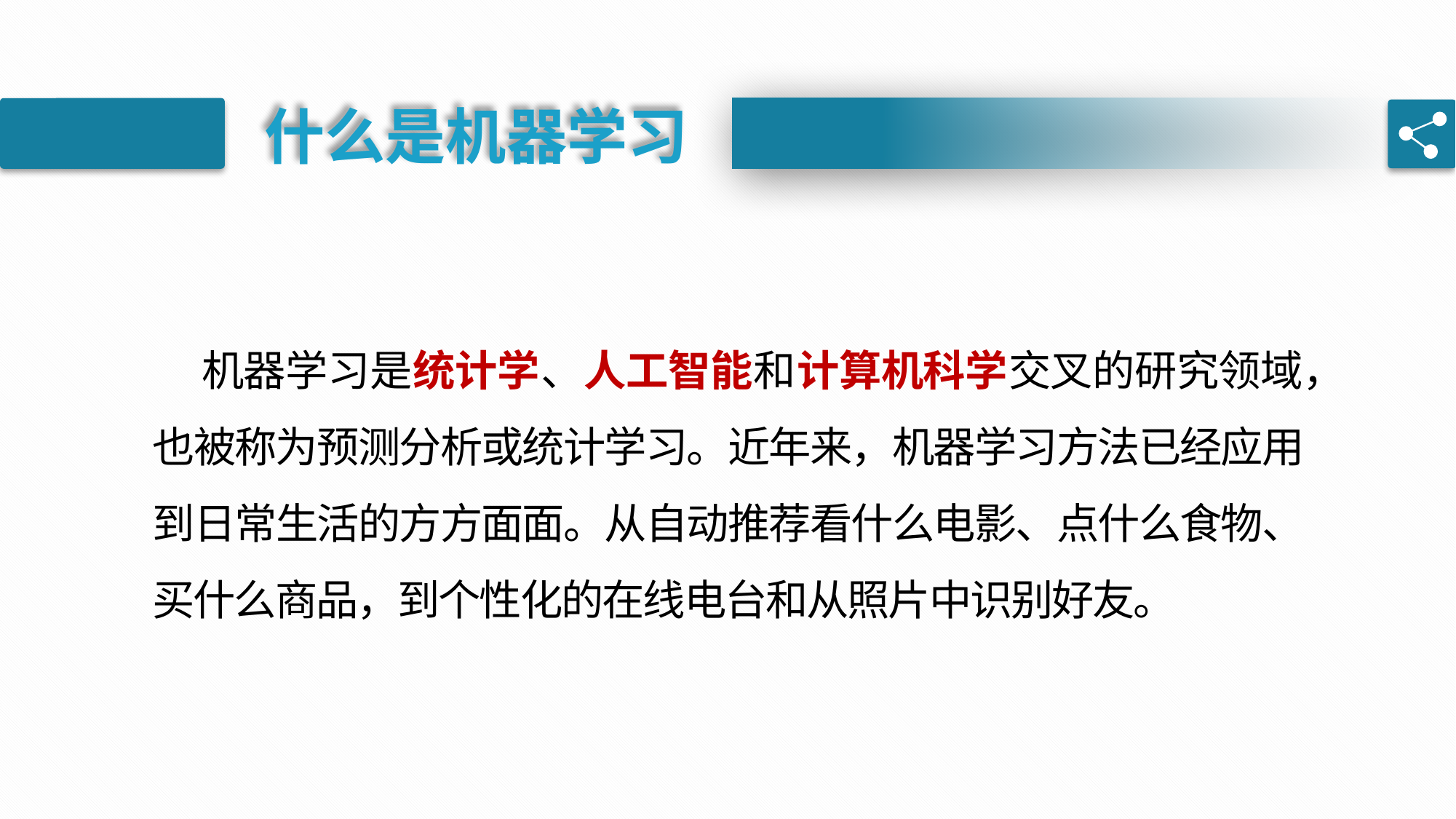

什么是机器学习

    机器学习是统计学、人工智能和计算机科学交叉的研究领域，也被称为预测分析或统计学习。近年来，机器学习方法已经应用到日常生活的方方面面。从自动推荐看什么电影、点什么食物、买什么商品，到个性化的在线电台和从照片中识别好友。